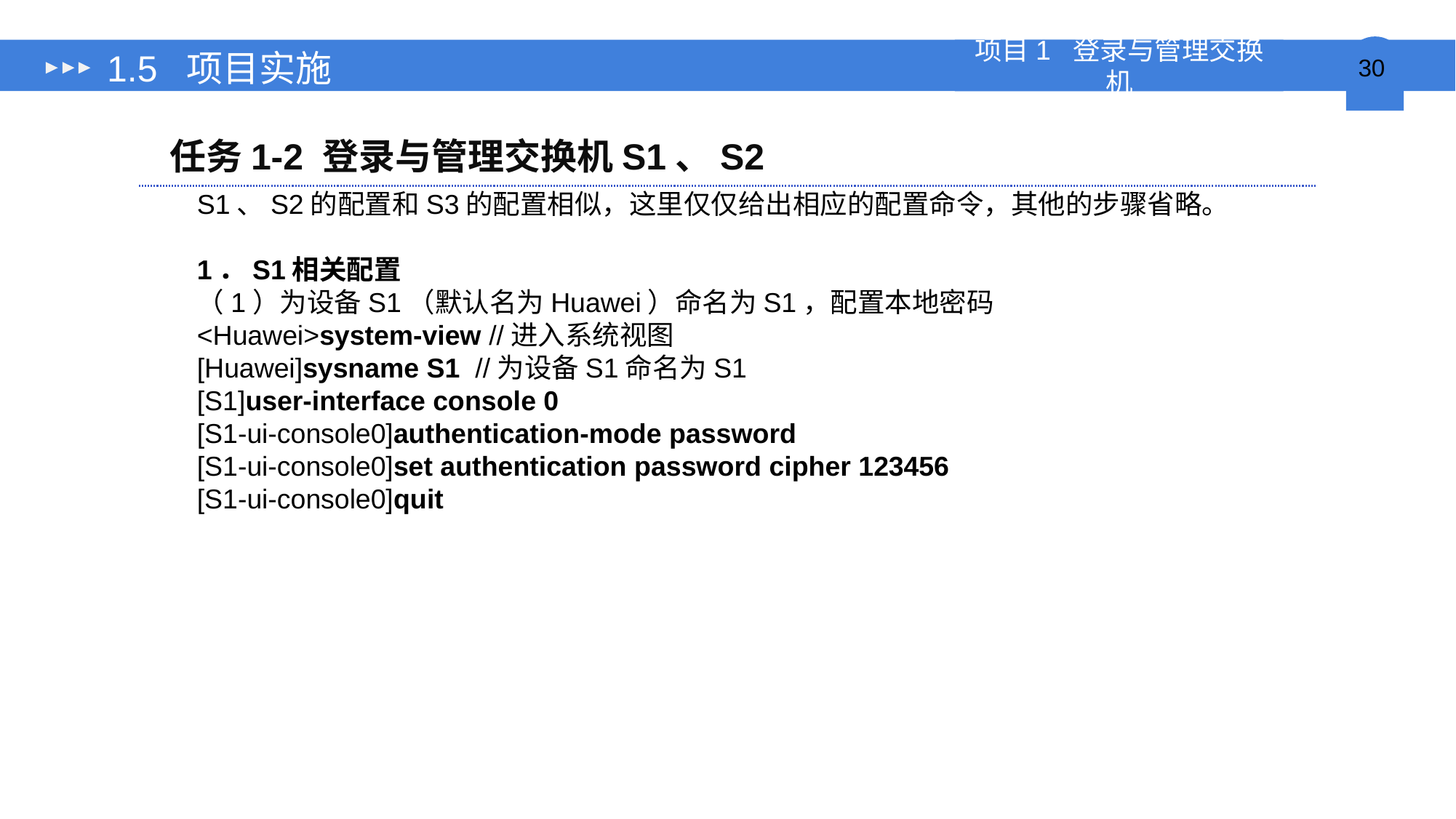

# 1.5  项目实施
任务1-2 登录与管理交换机S1、S2
S1、S2的配置和S3的配置相似，这里仅仅给出相应的配置命令，其他的步骤省略。

1．S1相关配置
（1）为设备S1（默认名为Huawei）命名为S1，配置本地密码
<Huawei>system-view //进入系统视图
[Huawei]sysname S1  //为设备S1命名为S1
[S1]user-interface console 0
[S1-ui-console0]authentication-mode password
[S1-ui-console0]set authentication password cipher 123456
[S1-ui-console0]quit